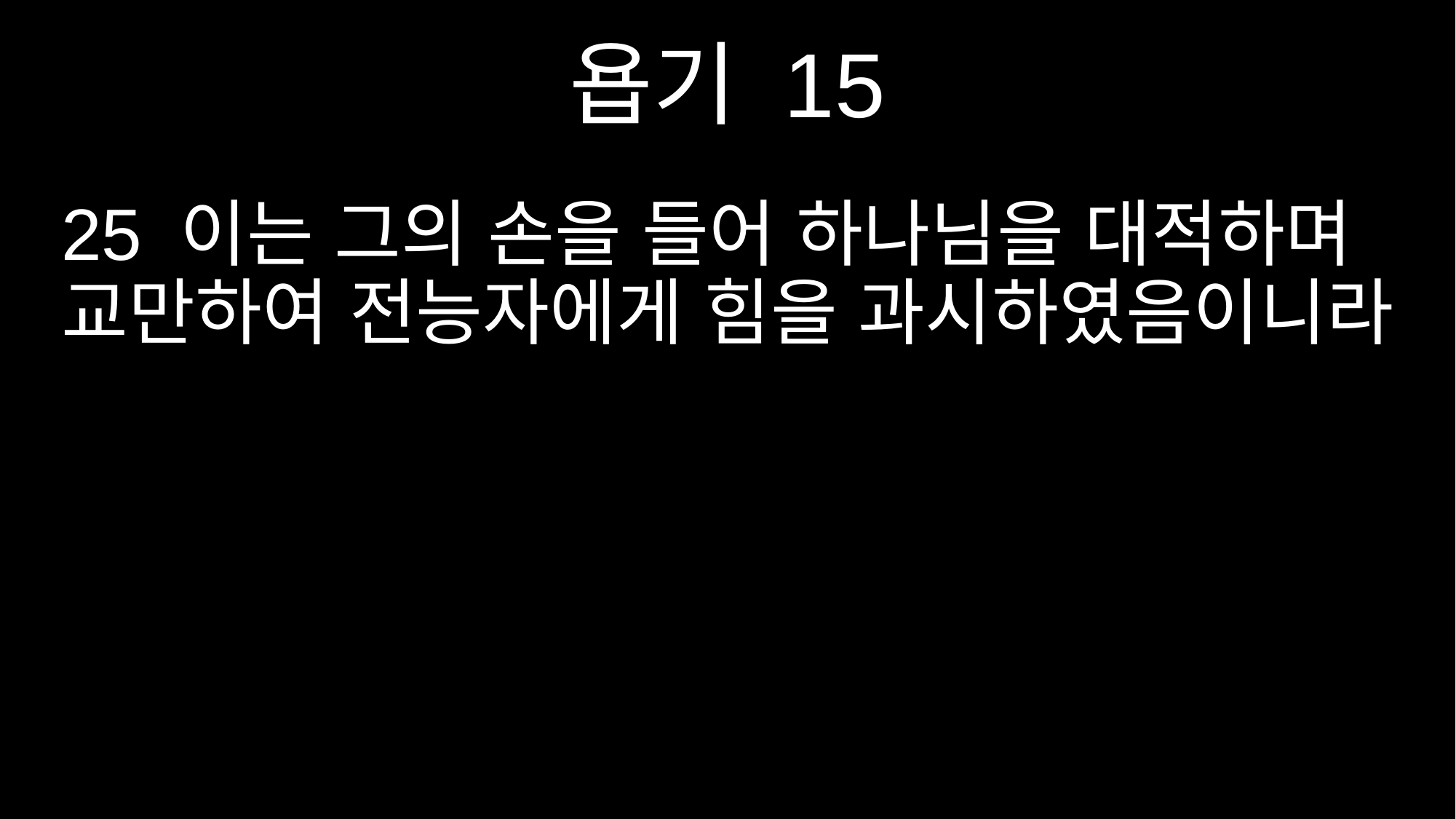

욥기 15
25 이는 그의 손을 들어 하나님을 대적하며 교만하여 전능자에게 힘을 과시하였음이니라